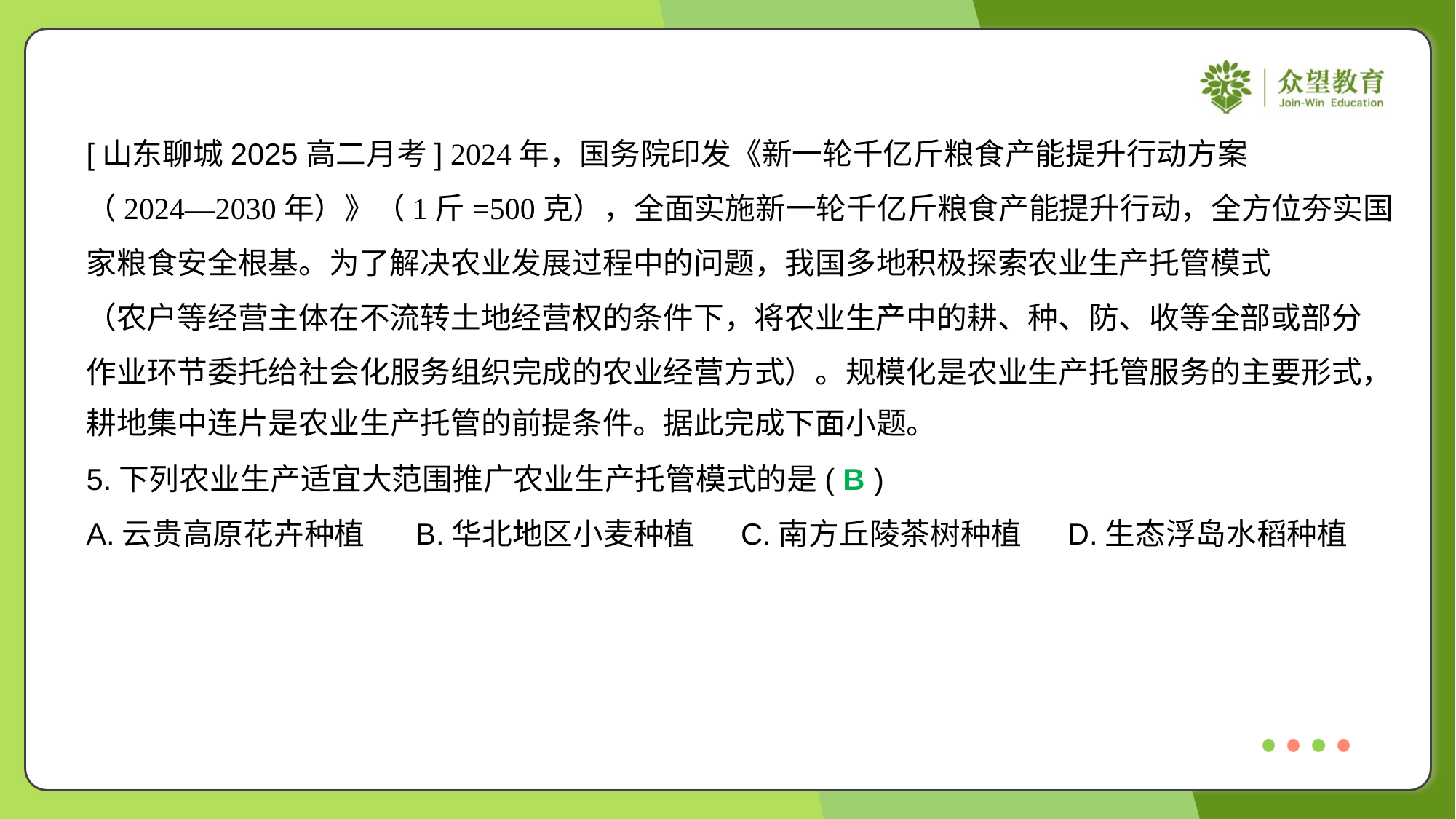

[山东聊城2025高二月考] 2024年，国务院印发《新一轮千亿斤粮食产能提升行动方案
（2024—2030年）》（1斤=500克），全面实施新一轮千亿斤粮食产能提升行动，全方位夯实国
家粮食安全根基。为了解决农业发展过程中的问题，我国多地积极探索农业生产托管模式
（农户等经营主体在不流转土地经营权的条件下，将农业生产中的耕、种、防、收等全部或部分
作业环节委托给社会化服务组织完成的农业经营方式）。规模化是农业生产托管服务的主要形式，
耕地集中连片是农业生产托管的前提条件。据此完成下面小题。
5.下列农业生产适宜大范围推广农业生产托管模式的是(     )
B
A.云贵高原花卉种植	B.华北地区小麦种植	C.南方丘陵茶树种植	D.生态浮岛水稻种植